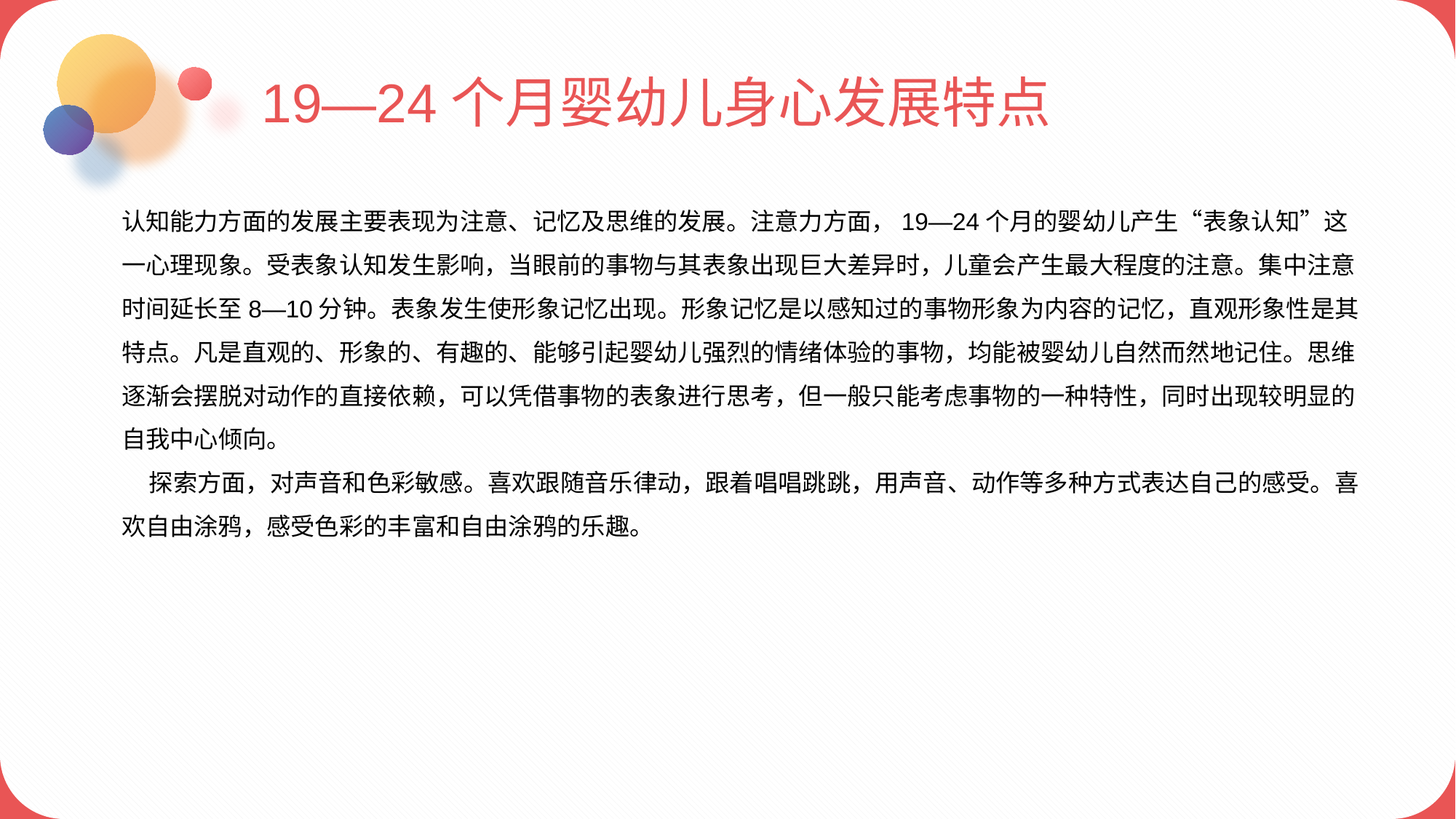

19—24个月婴幼儿身心发展特点
认知能力方面的发展主要表现为注意、记忆及思维的发展。注意力方面，19—24个月的婴幼儿产生“表象认知”这一心理现象。受表象认知发生影响，当眼前的事物与其表象出现巨大差异时，儿童会产生最大程度的注意。集中注意时间延长至8—10分钟。表象发生使形象记忆出现。形象记忆是以感知过的事物形象为内容的记忆，直观形象性是其特点。凡是直观的、形象的、有趣的、能够引起婴幼儿强烈的情绪体验的事物，均能被婴幼儿自然而然地记住。思维逐渐会摆脱对动作的直接依赖，可以凭借事物的表象进行思考，但一般只能考虑事物的一种特性，同时出现较明显的自我中心倾向。
    探索方面，对声音和色彩敏感。喜欢跟随音乐律动，跟着唱唱跳跳，用声音、动作等多种方式表达自己的感受。喜欢自由涂鸦，感受色彩的丰富和自由涂鸦的乐趣。